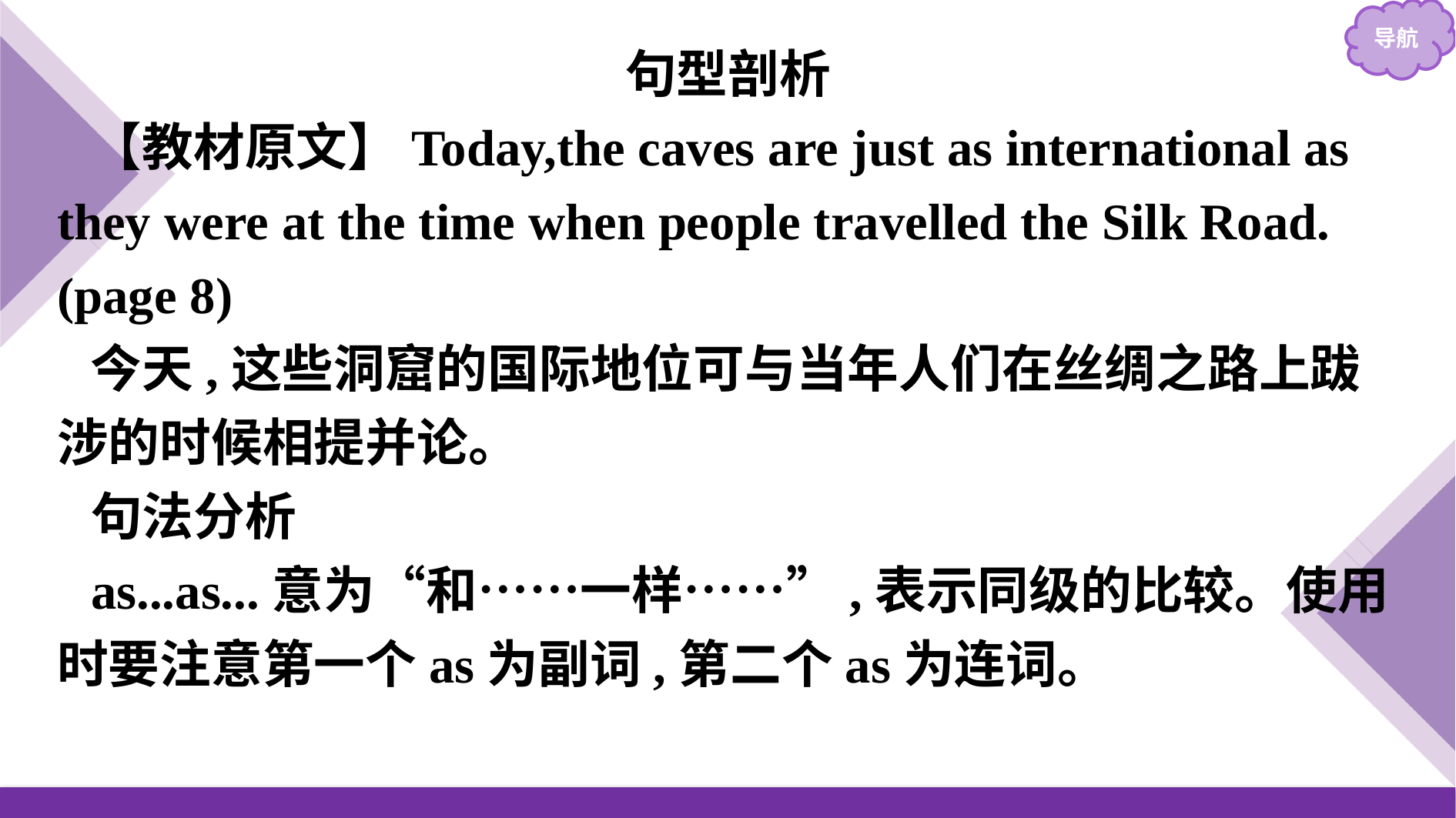

句型剖析
【教材原文】Today,the caves are just as international as they were at the time when people travelled the Silk Road.(page 8)
今天,这些洞窟的国际地位可与当年人们在丝绸之路上跋涉的时候相提并论。
句法分析
as...as...意为“和……一样……”,表示同级的比较。使用时要注意第一个as为副词,第二个as为连词。